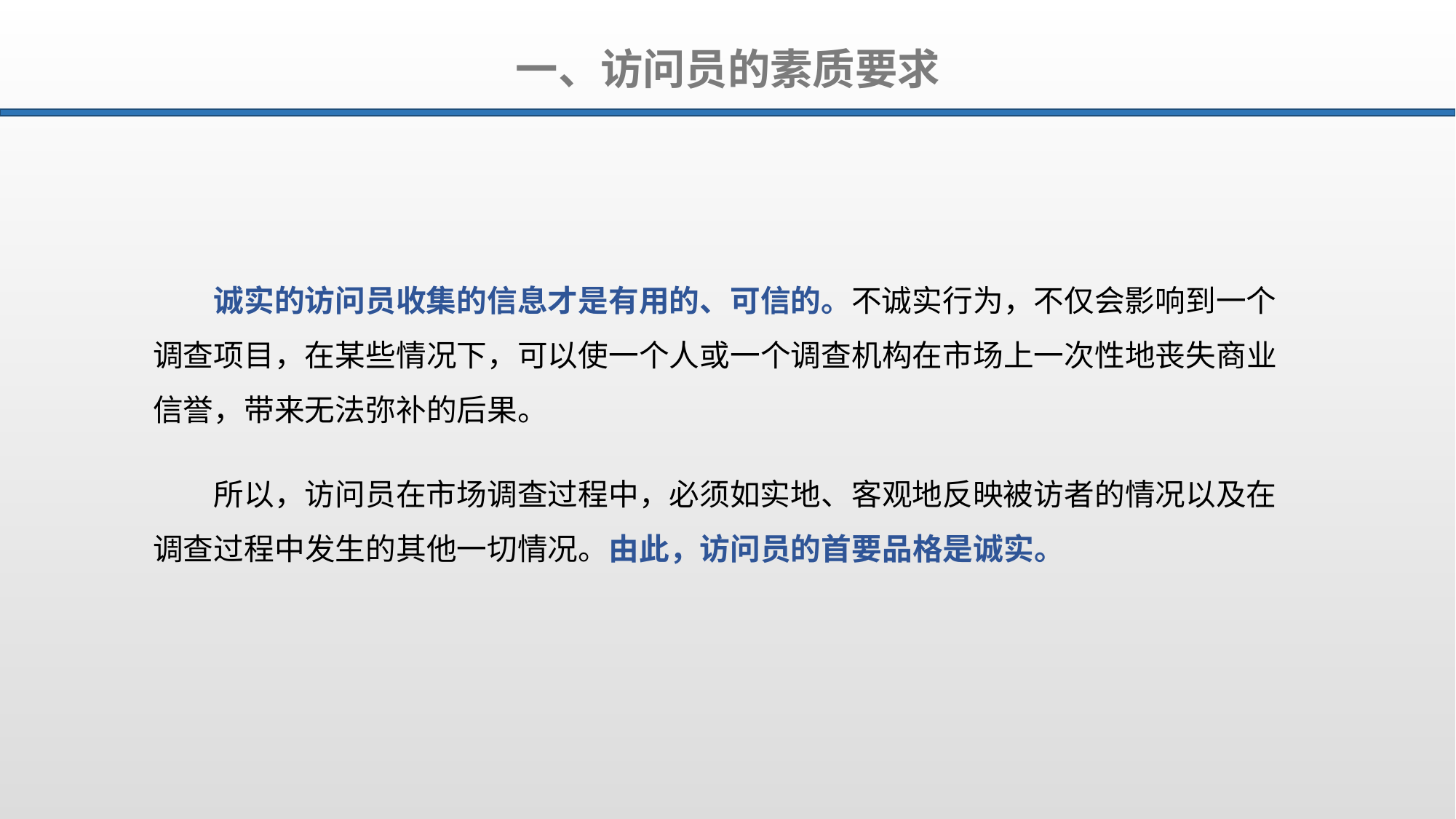

一、访问员的素质要求

诚实的访问员收集的信息才是有用的、可信的。不诚实行为，不仅会影响到一个调查项目，在某些情况下，可以使一个人或一个调查机构在市场上一次性地丧失商业信誉，带来无法弥补的后果。
所以，访问员在市场调查过程中，必须如实地、客观地反映被访者的情况以及在调查过程中发生的其他一切情况。由此，访问员的首要品格是诚实。